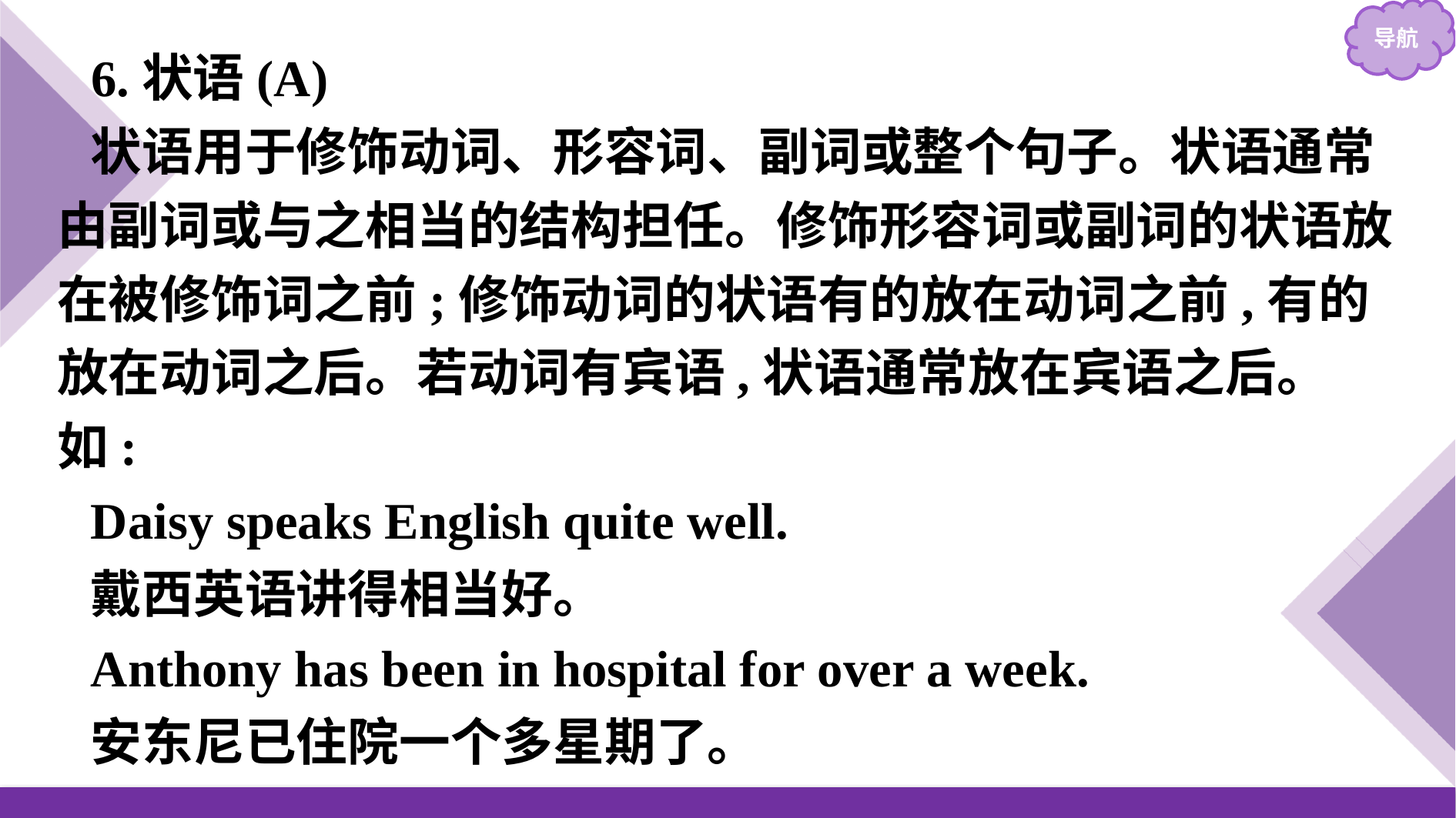

6.状语(A)
状语用于修饰动词、形容词、副词或整个句子。状语通常由副词或与之相当的结构担任。修饰形容词或副词的状语放在被修饰词之前;修饰动词的状语有的放在动词之前,有的放在动词之后。若动词有宾语,状语通常放在宾语之后。如:
Daisy speaks English quite well.
戴西英语讲得相当好。
Anthony has been in hospital for over a week.
安东尼已住院一个多星期了。